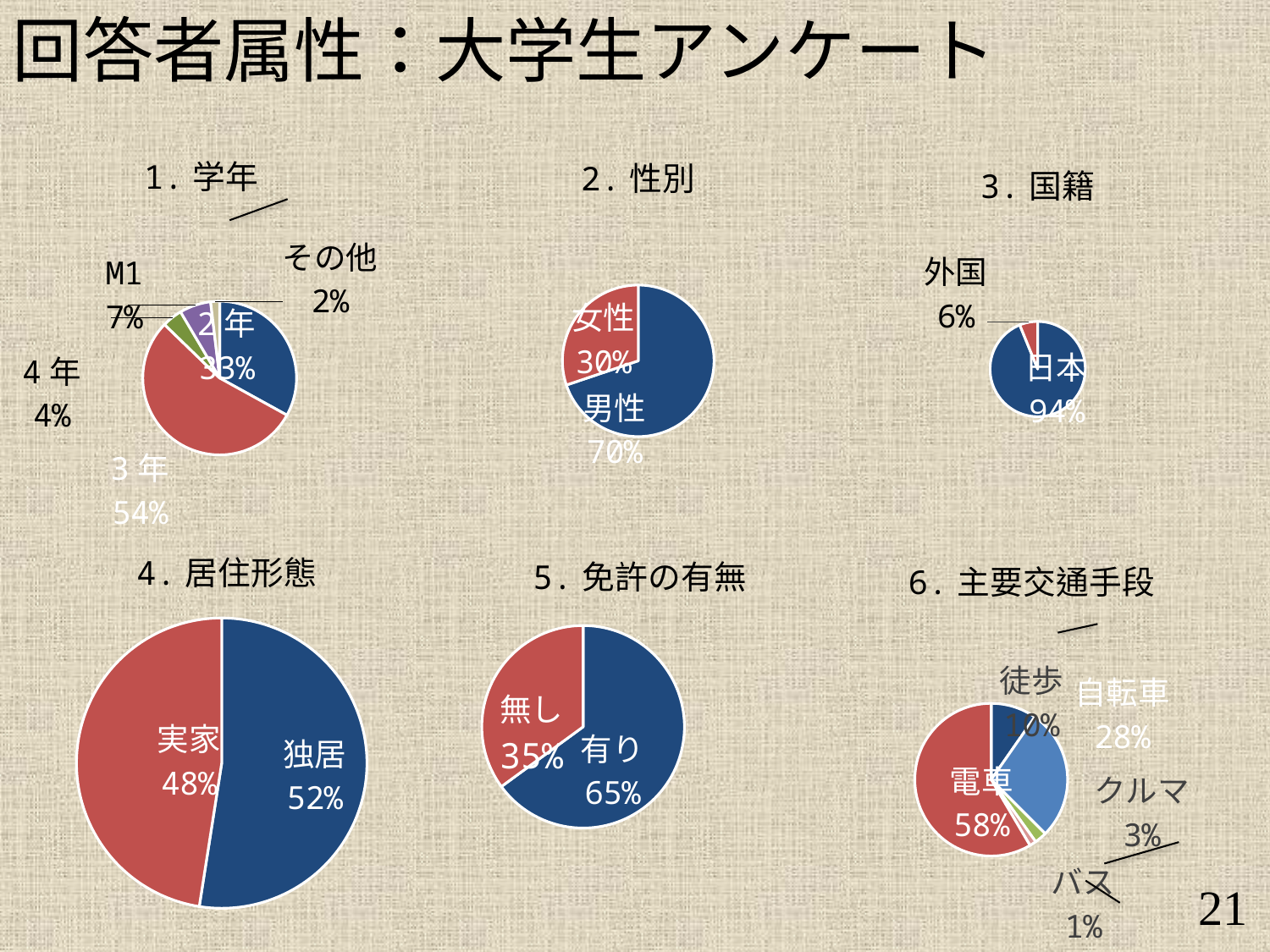

回答者属性：大学生アンケート

### Chart: 1.学年

| Category |  |
|---|---|
| 2年 | 140.0 |
| 3年 | 230.0 |
| 4年 | 18.0 |
| M1 | 28.0 |
| その他 | 8.0 |

### Chart: 2.性別

| Category |  |
|---|---|
| 男性 | 296.0 |
| 女性 | 128.0 |

### Chart: 3.国籍

| Category |  |
|---|---|
| 日本 | 397.0 |
| 外国 | 26.0 |

### Chart: 4.居住形態

| Category |  |
|---|---|
| 独居 | 223.0 |
| 実家 | 202.0 |

### Chart: 6.主要交通手段

| Category |  |
|---|---|
| 徒歩 | 41.0 |
| 自転車 | 118.0 |
| クルマ | 11.0 |
| バス | 6.0 |
| 電車 | 248.0 |

### Chart: 5.免許の有無

| Category |  |
|---|---|
| 有り | 276.0 |
| 無し | 149.0 |
21